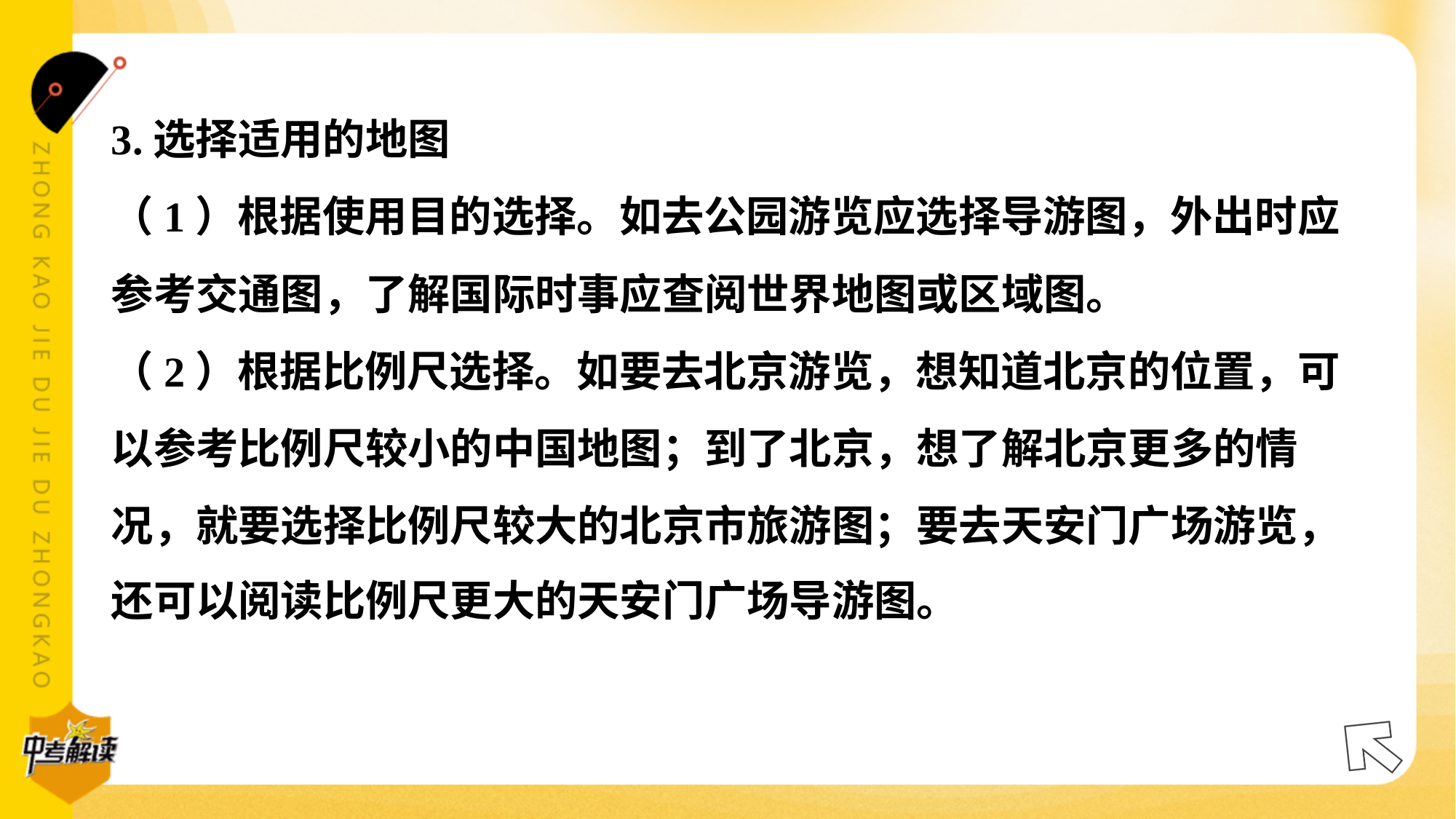

3.选择适用的地图
（1）根据使用目的选择。如去公园游览应选择导游图，外出时应
参考交通图，了解国际时事应查阅世界地图或区域图。
（2）根据比例尺选择。如要去北京游览，想知道北京的位置，可
以参考比例尺较小的中国地图；到了北京，想了解北京更多的情
况，就要选择比例尺较大的北京市旅游图；要去天安门广场游览，
还可以阅读比例尺更大的天安门广场导游图。